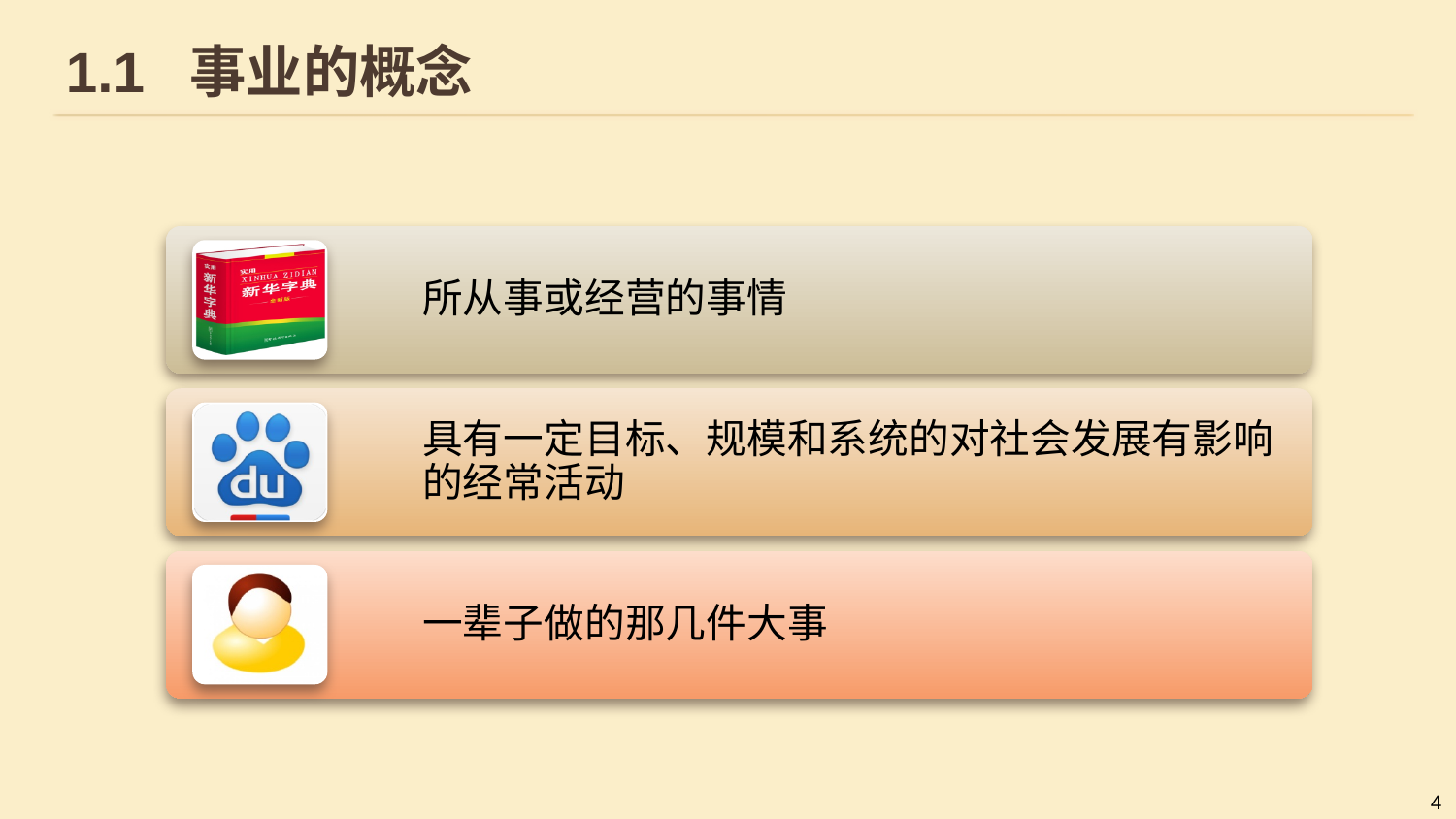

# 1.1  事业的概念
所从事或经营的事情

具有一定目标、规模和系统的对社会发展有影响的经常活动

一辈子做的那几件大事

4